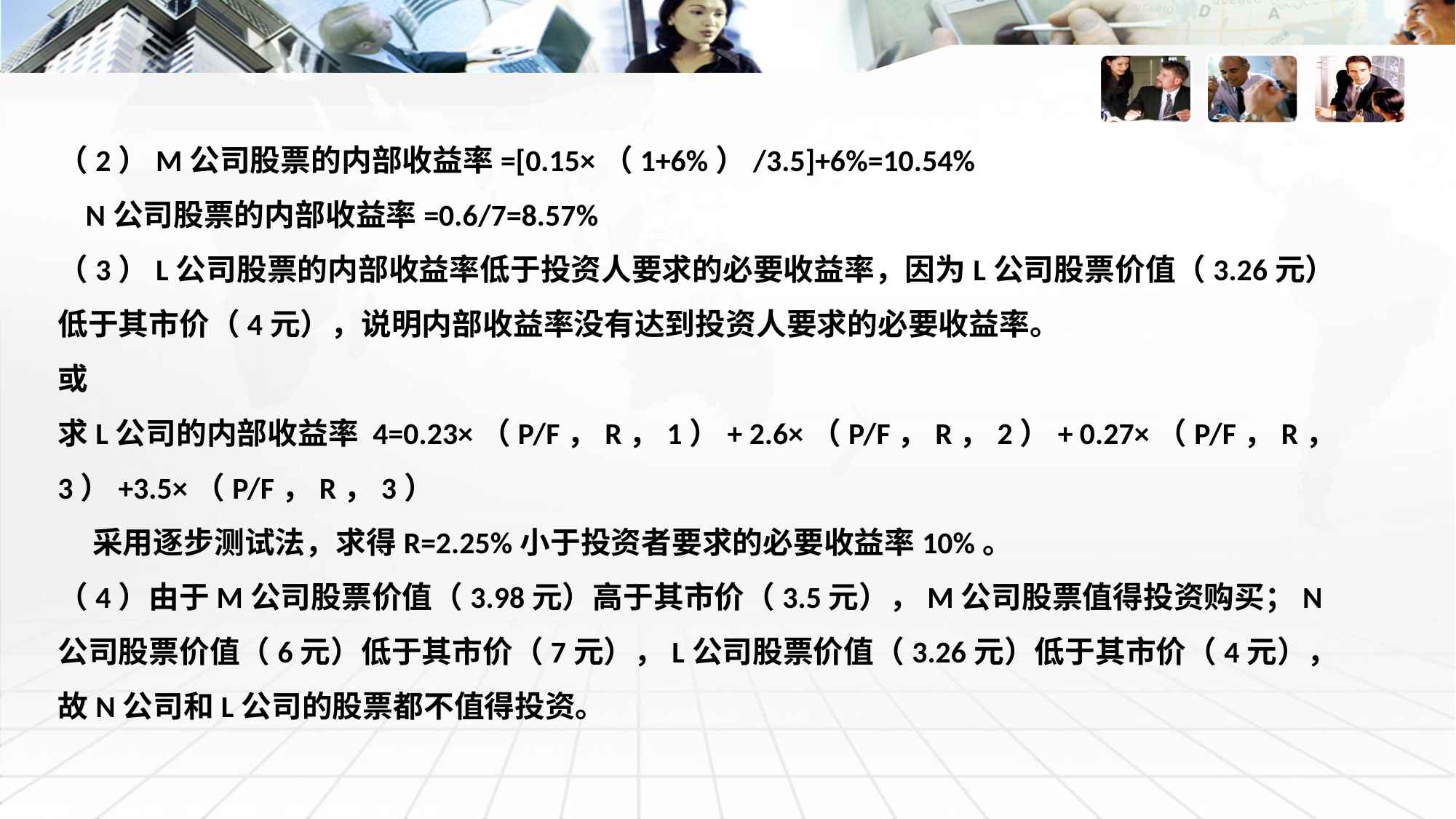

（2）M公司股票的内部收益率=[0.15×（1+6%）/3.5]+6%=10.54%
    N公司股票的内部收益率=0.6/7=8.57%
（3）L公司股票的内部收益率低于投资人要求的必要收益率，因为L公司股票价值（3.26元）低于其市价（4元），说明内部收益率没有达到投资人要求的必要收益率。
或
求L公司的内部收益率 4=0.23×（P/F，R，1）+ 2.6×（P/F，R，2）+ 0.27×（P/F，R，3）+3.5×（P/F，R，3）
    采用逐步测试法，求得R=2.25%小于投资者要求的必要收益率10%。
（4）由于M公司股票价值（3.98元）高于其市价（3.5元），M公司股票值得投资购买；N公司股票价值（6元）低于其市价（7元），L公司股票价值（3.26元）低于其市价（4元），故N公司和L公司的股票都不值得投资。